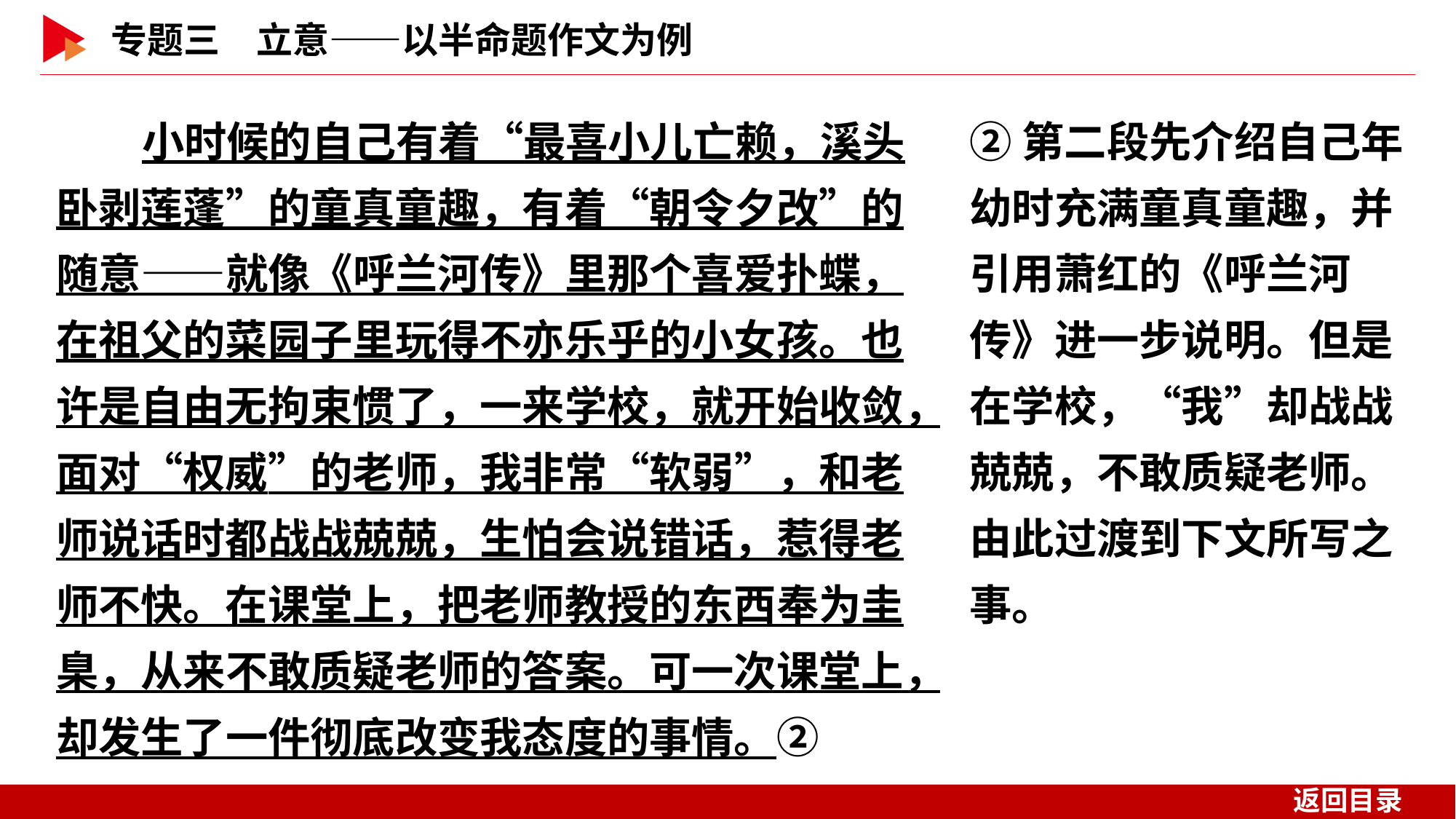

小时候的自己有着“最喜小儿亡赖，溪头卧剥莲蓬”的童真童趣，有着“朝令夕改”的随意——就像《呼兰河传》里那个喜爱扑蝶，在祖父的菜园子里玩得不亦乐乎的小女孩。也许是自由无拘束惯了，一来学校，就开始收敛，面对“权威”的老师，我非常“软弱”，和老师说话时都战战兢兢，生怕会说错话，惹得老师不快。在课堂上，把老师教授的东西奉为圭臬，从来不敢质疑老师的答案。可一次课堂上，却发生了一件彻底改变我态度的事情。②
②第二段先介绍自己年幼时充满童真童趣，并引用萧红的《呼兰河传》进一步说明。但是在学校，“我”却战战兢兢，不敢质疑老师。由此过渡到下文所写之事。